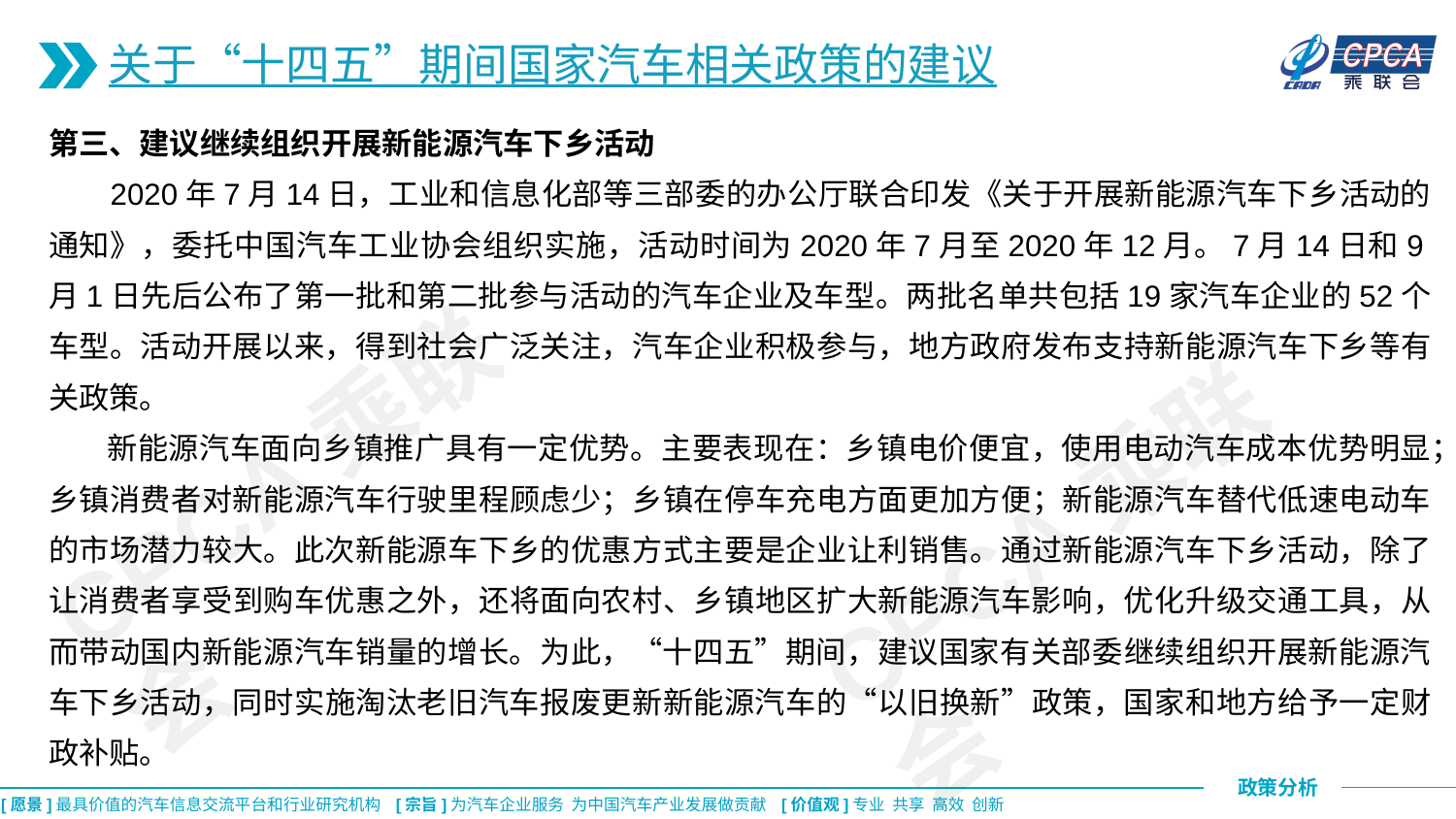

关于“十四五”期间国家汽车相关政策的建议
第三、建议继续组织开展新能源汽车下乡活动
       2020年7月14日，工业和信息化部等三部委的办公厅联合印发《关于开展新能源汽车下乡活动的通知》，委托中国汽车工业协会组织实施，活动时间为2020年7月至2020年12月。7月14日和9月1日先后公布了第一批和第二批参与活动的汽车企业及车型。两批名单共包括19家汽车企业的52个车型。活动开展以来，得到社会广泛关注，汽车企业积极参与，地方政府发布支持新能源汽车下乡等有关政策。
       新能源汽车面向乡镇推广具有一定优势。主要表现在：乡镇电价便宜，使用电动汽车成本优势明显；乡镇消费者对新能源汽车行驶里程顾虑少；乡镇在停车充电方面更加方便；新能源汽车替代低速电动车的市场潜力较大。此次新能源车下乡的优惠方式主要是企业让利销售。通过新能源汽车下乡活动，除了让消费者享受到购车优惠之外，还将面向农村、乡镇地区扩大新能源汽车影响，优化升级交通工具，从而带动国内新能源汽车销量的增长。为此，“十四五”期间，建议国家有关部委继续组织开展新能源汽车下乡活动，同时实施淘汰老旧汽车报废更新新能源汽车的“以旧换新”政策，国家和地方给予一定财政补贴。
CPCA乘联会
CPCA乘联会